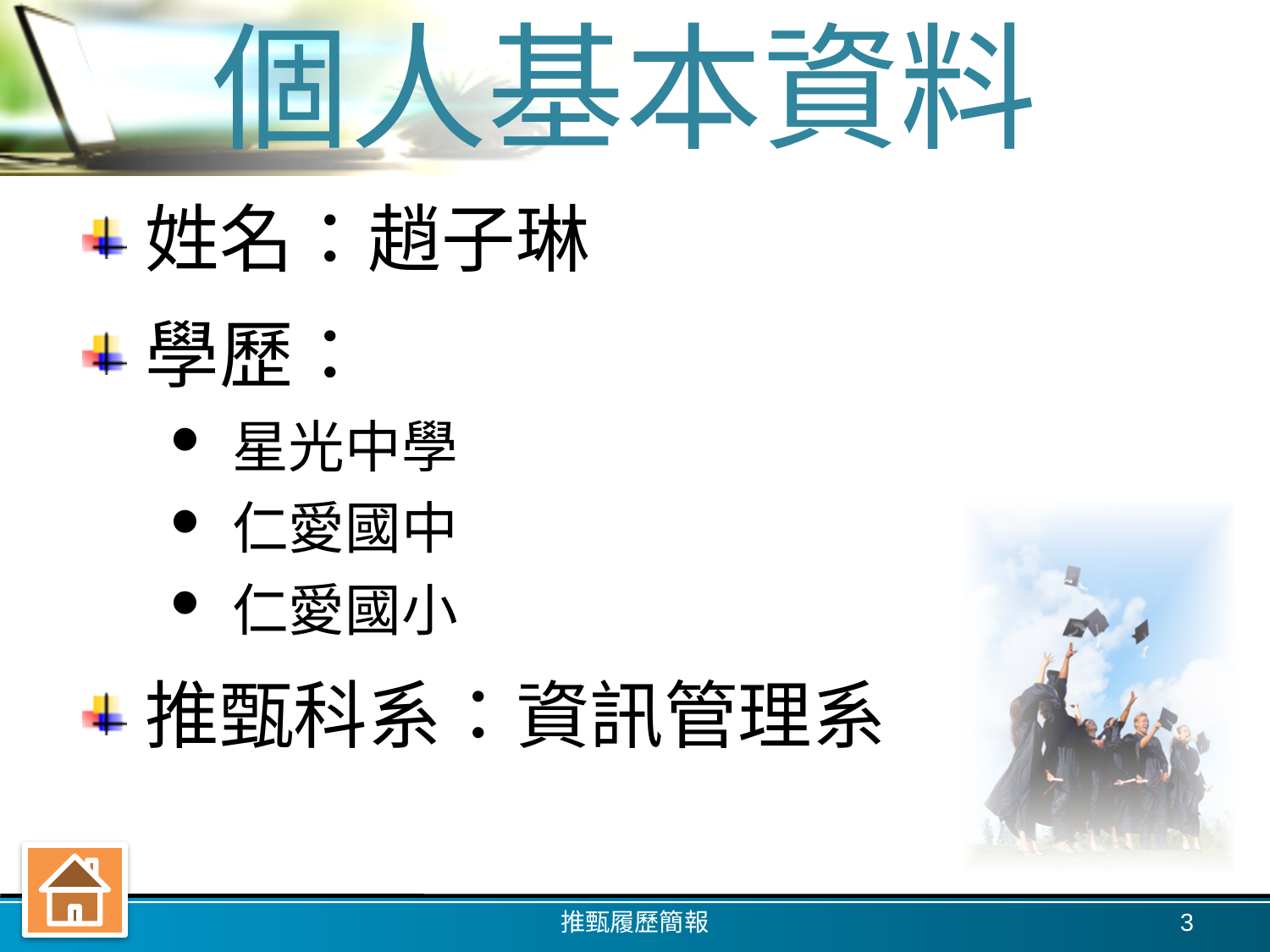

# 個人基本資料
姓名：趙子琳
學歷：
星光中學
仁愛國中
仁愛國小
推甄科系：資訊管理系

推甄履歷簡報
3